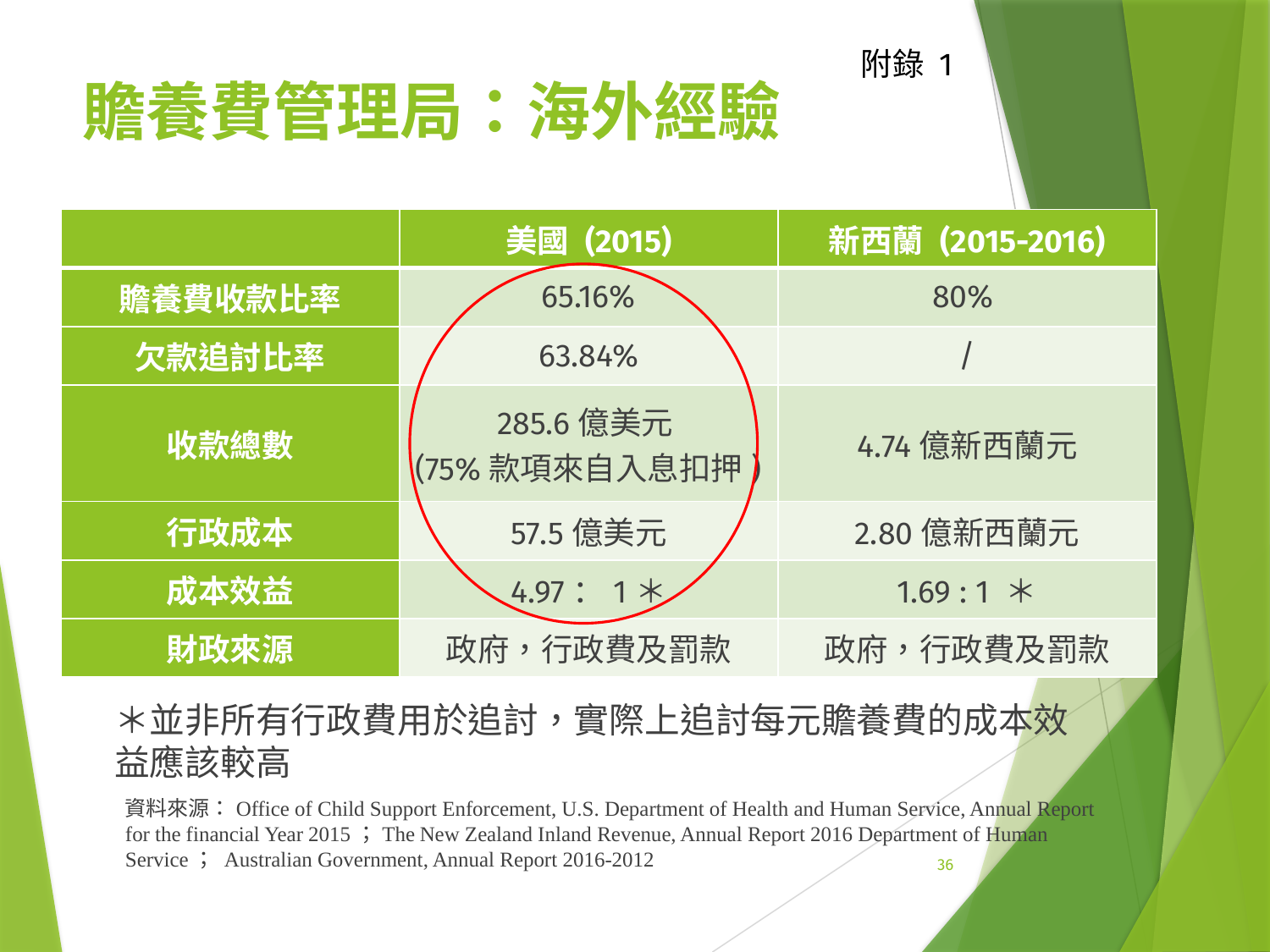

附錄 1

贍養費管理局：海外經驗
|  | 美國 (2015) | 新西蘭 (2015-2016) |
| --- | --- | --- |
| 贍養費收款比率 | 65.16% | 80% |
| 欠款追討比率 | 63.84% | / |
| 收款總數 | 285.6億美元 (75%款項來自入息扣押) | 4.74億新西蘭元 |
| 行政成本 | 57.5億美元 | 2.80億新西蘭元 |
| 成本效益 | 4.97：1＊ | 1.69 : 1 ＊ |
| 財政來源 | 政府，行政費及罰款 | 政府，行政費及罰款 |

＊並非所有行政費用於追討，實際上追討每元贍養費的成本效益應該較高
資料來源：Office of Child Support Enforcement, U.S. Department of Health and Human Service, Annual Report for the financial Year 2015；The New Zealand Inland Revenue, Annual Report 2016 Department of Human Service； Australian Government, Annual Report 2016-2012
36